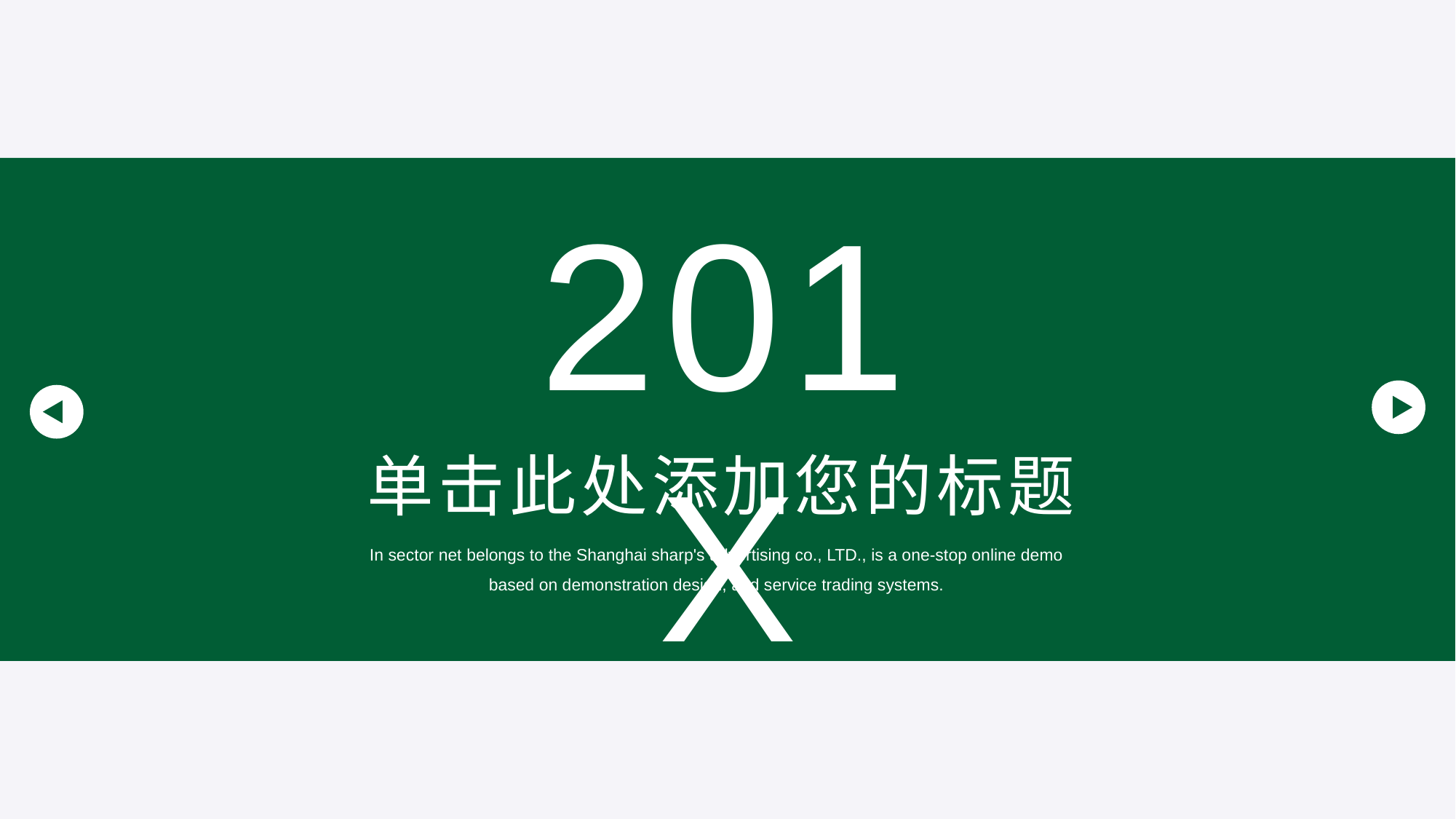

201X
单击此处添加您的标题
In sector net belongs to the Shanghai sharp's advertising co., LTD., is a one-stop online demo based on demonstration design, and service trading systems.